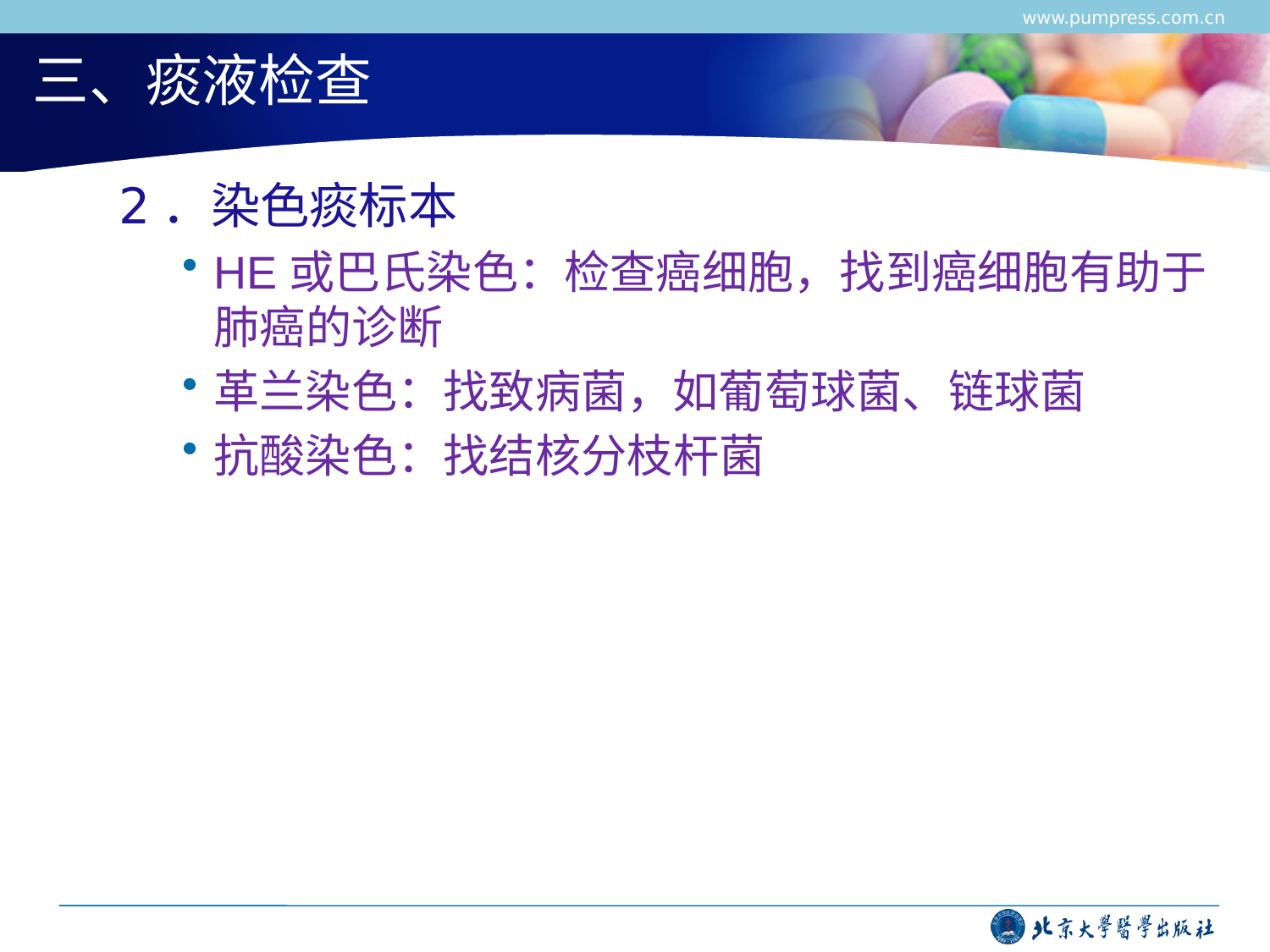

www.pumpress.com.cn
# 三、痰液检查
2．染色痰标本
HE或巴氏染色：检查癌细胞，找到癌细胞有助于肺癌的诊断
革兰染色：找致病菌，如葡萄球菌、链球菌
抗酸染色：找结核分枝杆菌